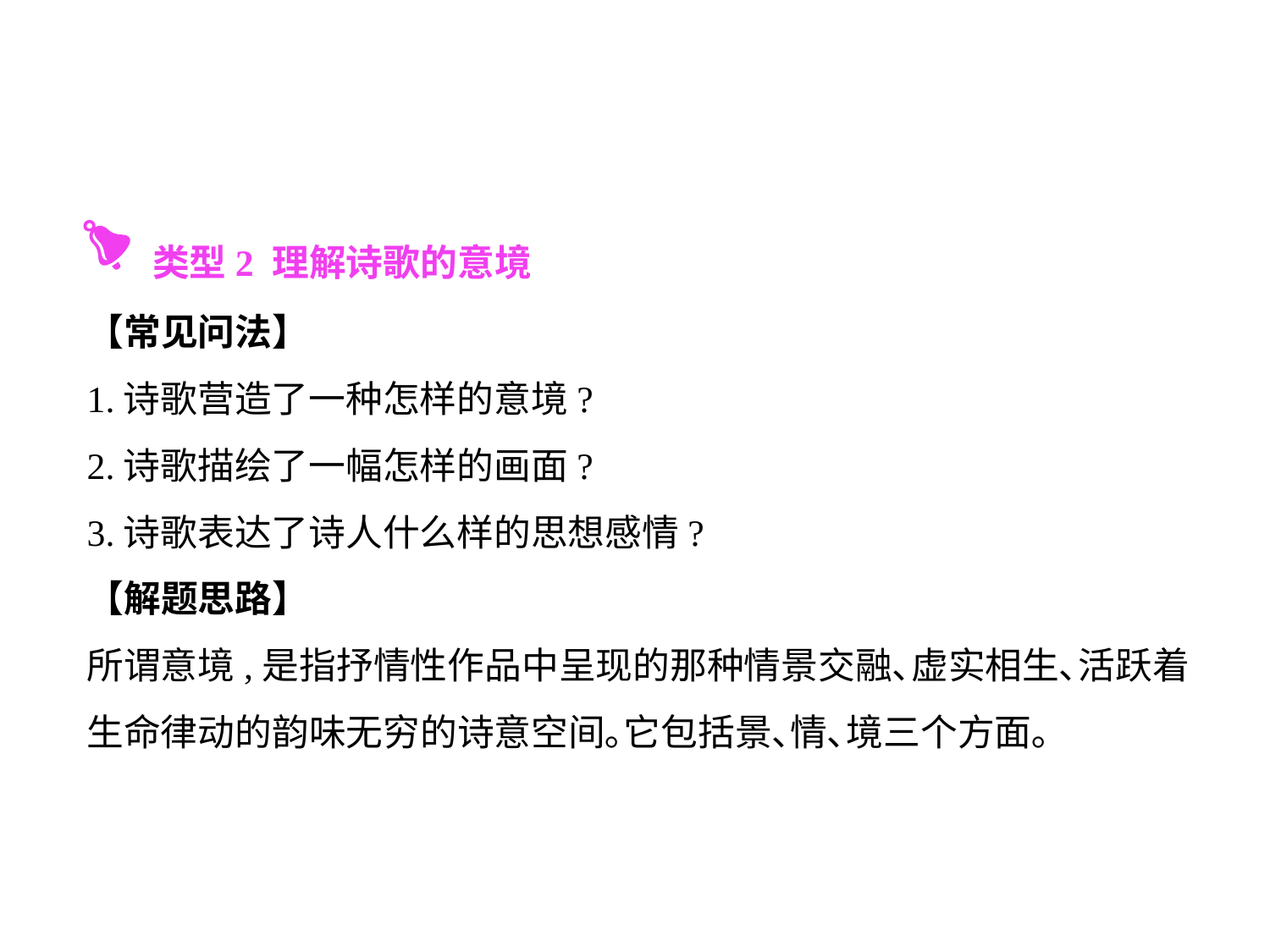

类型2 理解诗歌的意境

【常见问法】
1.诗歌营造了一种怎样的意境?
2.诗歌描绘了一幅怎样的画面?
3.诗歌表达了诗人什么样的思想感情?
【解题思路】
所谓意境,是指抒情性作品中呈现的那种情景交融､虚实相生､活跃着生命律动的韵味无穷的诗意空间｡它包括景､情､境三个方面｡